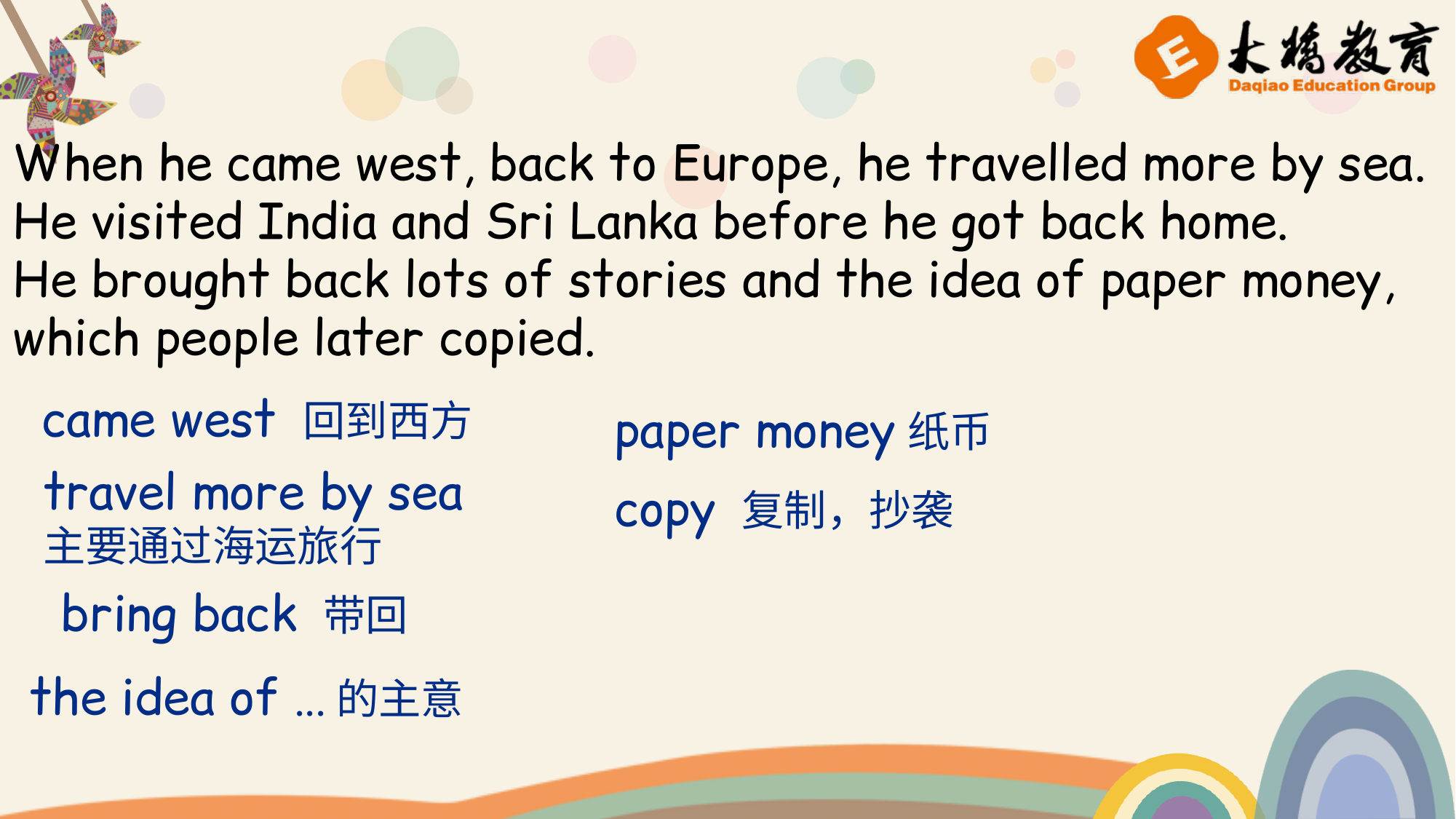

When he came west, back to Europe, he travelled more by sea.
He visited India and Sri Lanka before he got back home.
He brought back lots of stories and the idea of paper money,
which people later copied.
came west 回到西方
paper money纸币
travel more by sea
主要通过海运旅行
copy 复制，抄袭
bring back 带回
the idea of ...的主意